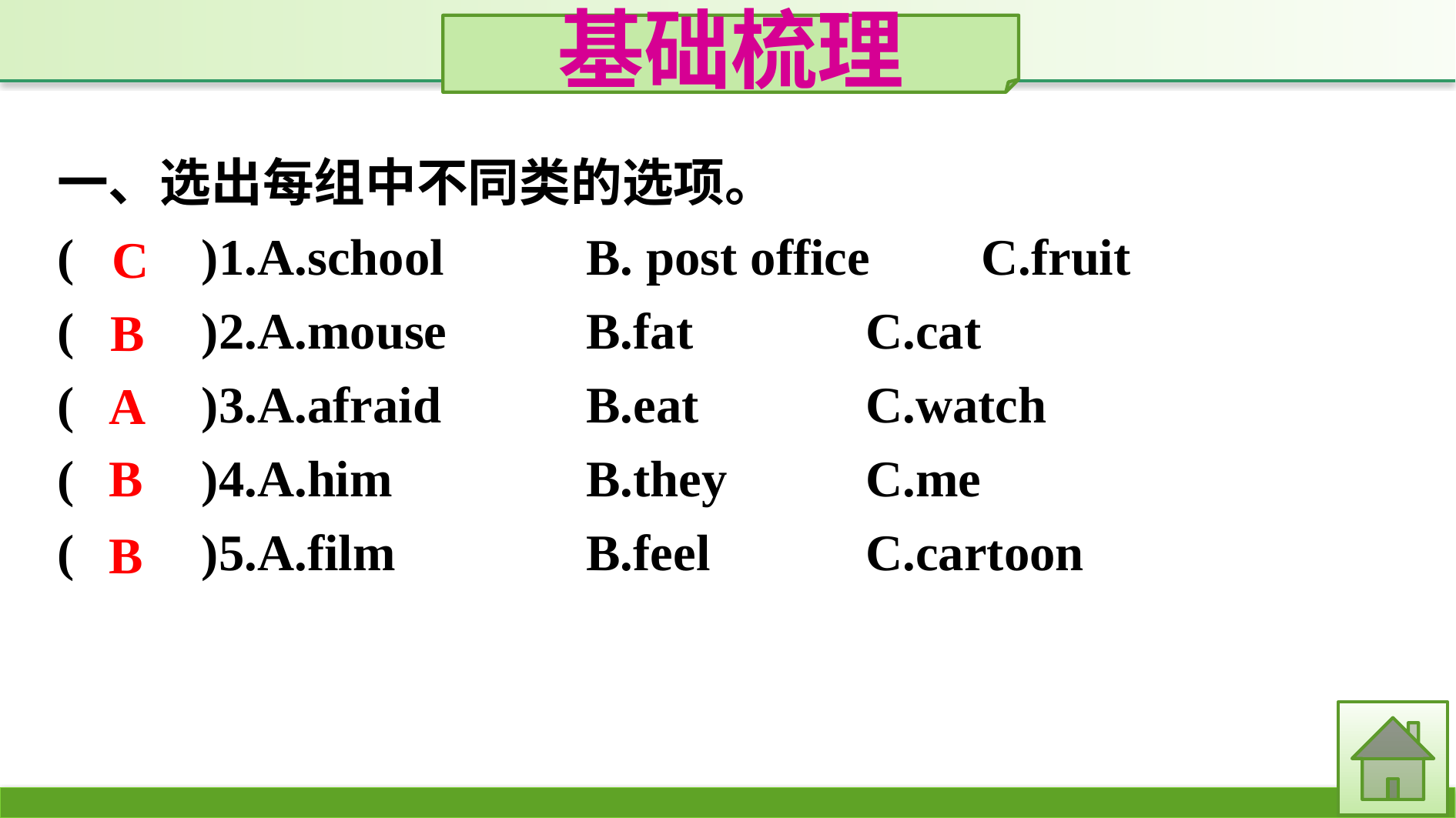

基础梳理
一、选出每组中不同类的选项。
(　　)1.A.school		B. post office　	C.fruit
(　　)2.A.mouse		B.fat		C.cat
(　　)3.A.afraid		B.eat		C.watch
(　　)4.A.him		B.they		C.me
(　　)5.A.film		B.feel		C.cartoon
C
B
A
B
B